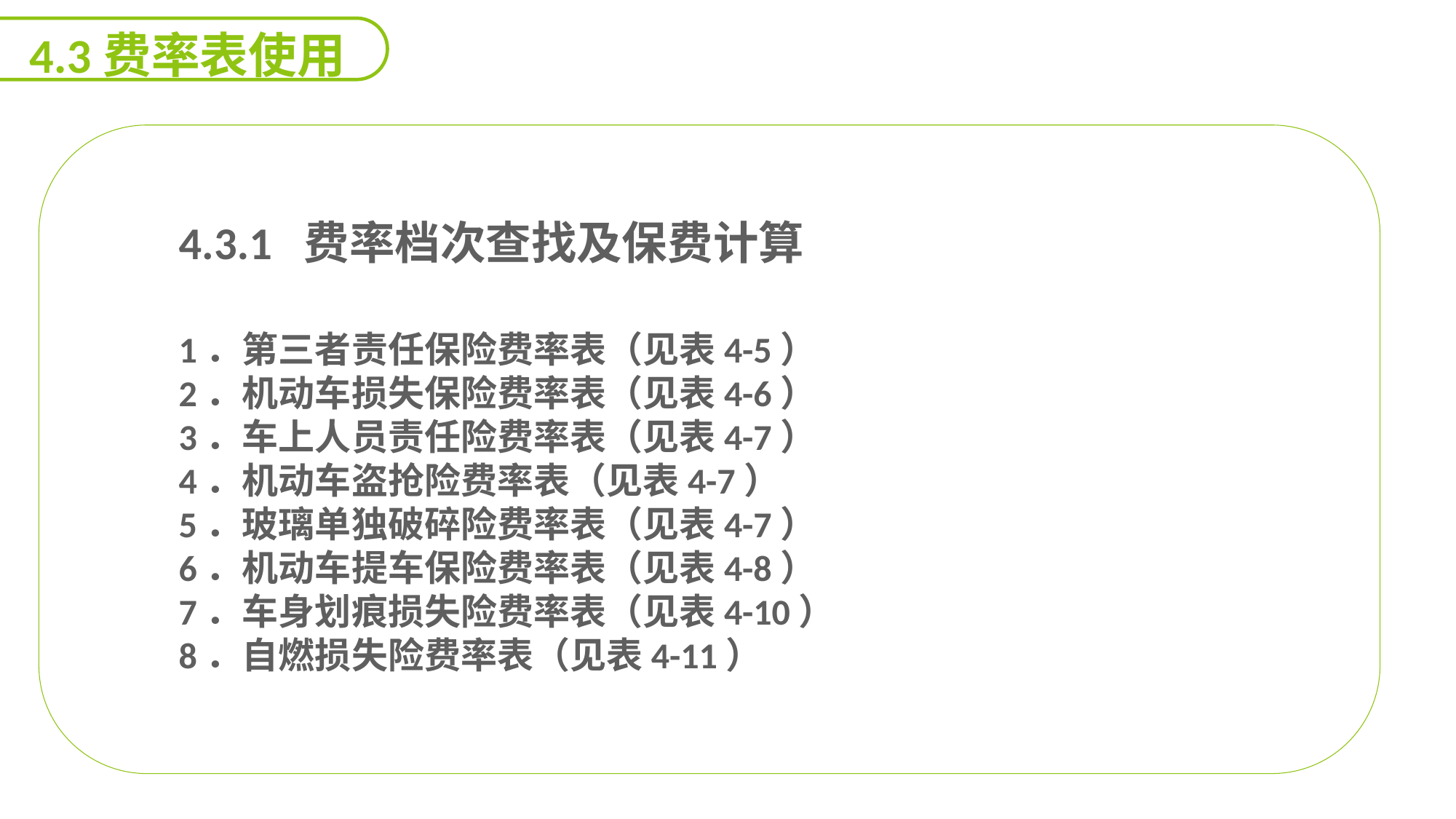

4.3费率表使用

4.3.1  费率档次查找及保费计算

1．第三者责任保险费率表（见表4-5）
2．机动车损失保险费率表（见表4-6）
3．车上人员责任险费率表（见表4-7）
4．机动车盗抢险费率表（见表4-7）
5．玻璃单独破碎险费率表（见表4-7）
6．机动车提车保险费率表（见表4-8）
7．车身划痕损失险费率表（见表4-10）
8．自燃损失险费率表（见表4-11）
能力
目标
延迟符